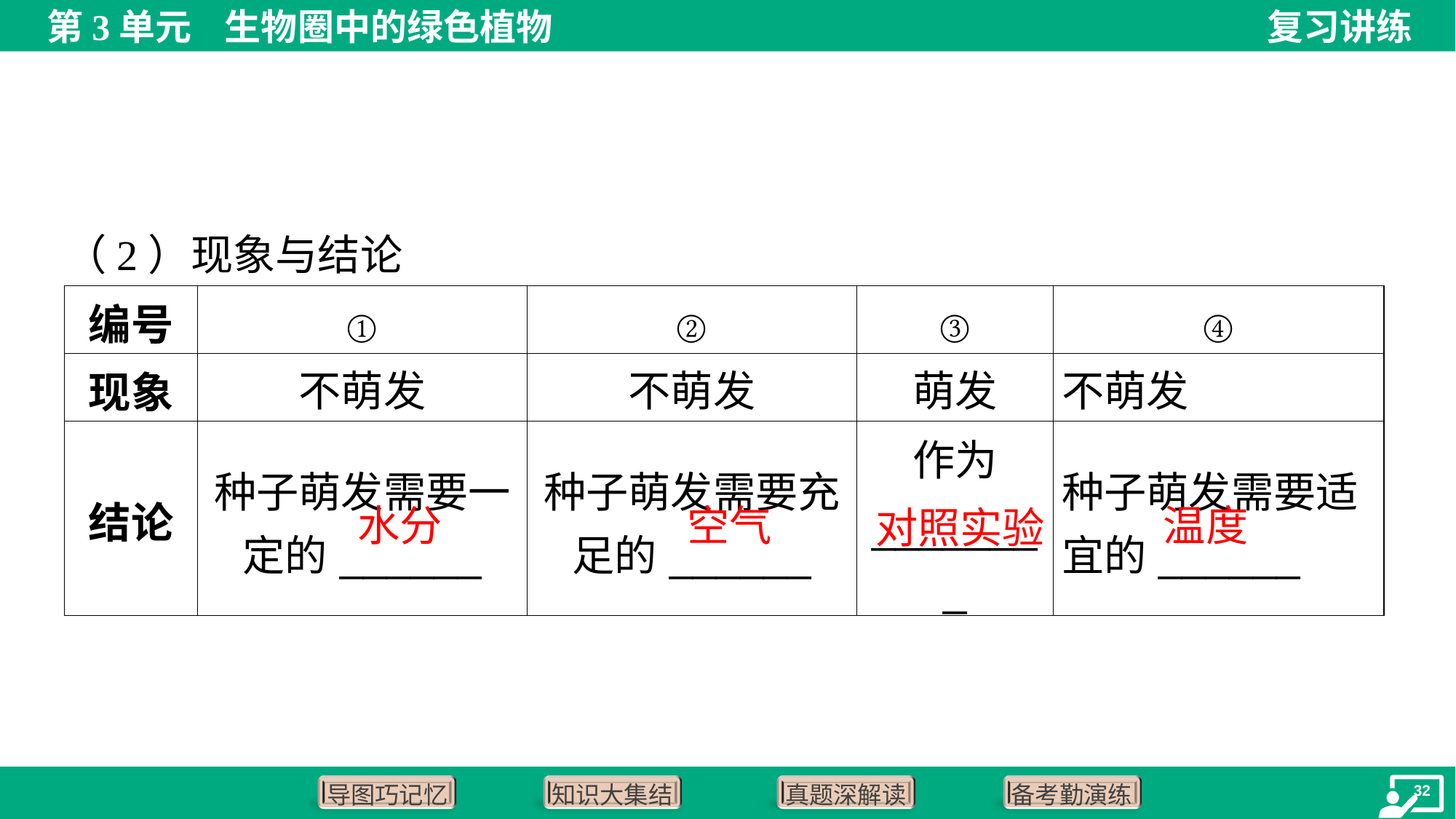

（2）现象与结论
| 编号 | ① | ② | ③ | ④ |
| --- | --- | --- | --- | --- |
| 现象 | 不萌发 | 不萌发 | 萌发 | 不萌发 |
| 结论 | 种子萌发需要一 定的\_\_\_\_\_\_ | 种子萌发需要充 足的\_\_\_\_\_\_ | 作为 \_\_\_\_\_\_\_\_ | 种子萌发需要适 宜的\_\_\_\_\_\_ |
水分
空气
温度
对照实验